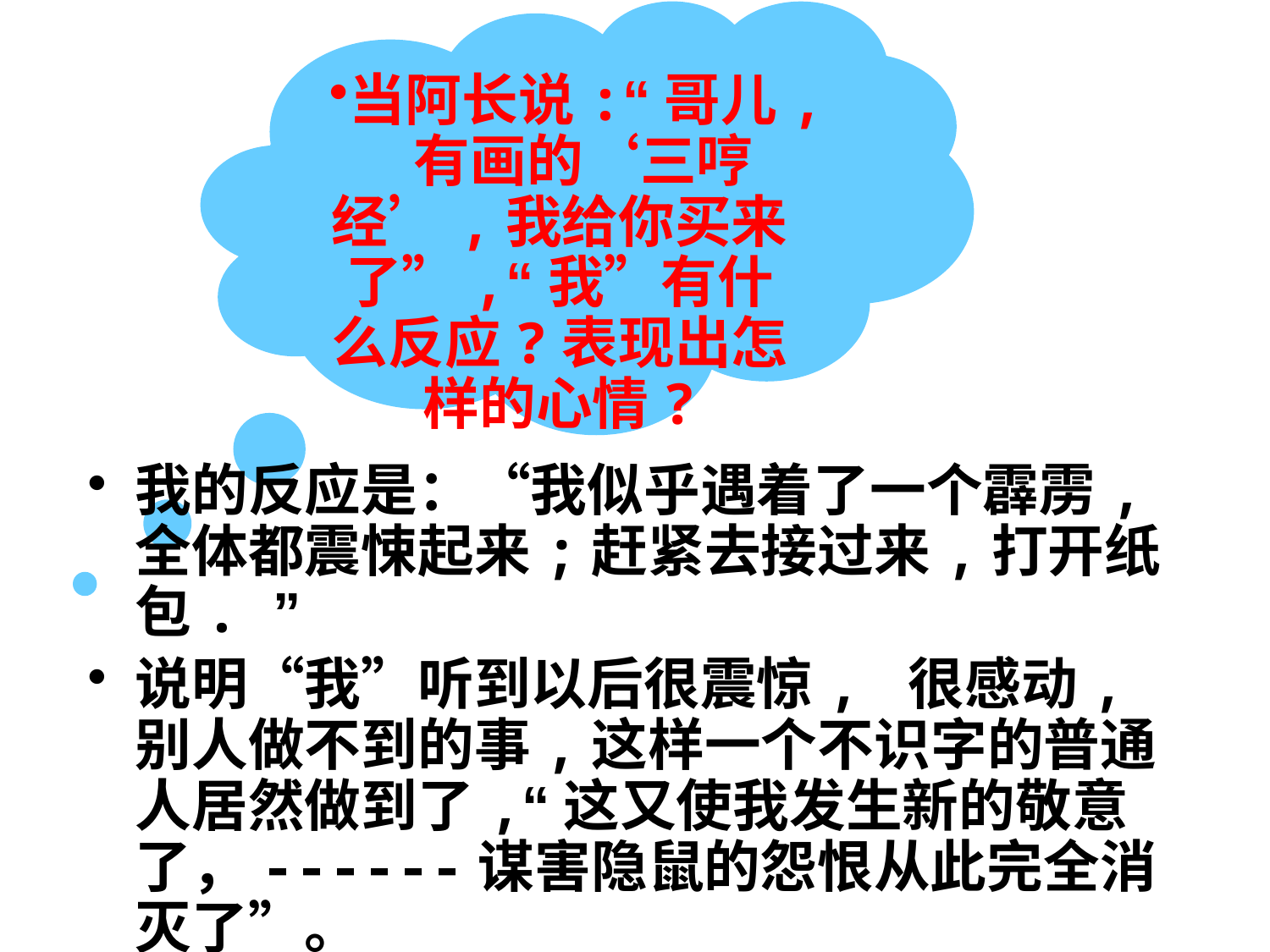

当阿长说:“哥儿, 有画的‘三哼经’,我给你买来了”,“我”有什么反应?表现出怎样的心情?
我的反应是：“我似乎遇着了一个霹雳,全体都震悚起来;赶紧去接过来,打开纸包. ”
说明“我”听到以后很震惊, 很感动,别人做不到的事,这样一个不识字的普通人居然做到了,“这又使我发生新的敬意了，------谋害隐鼠的怨恨从此完全消灭了”。
真可谓又惊又喜，感激不尽。